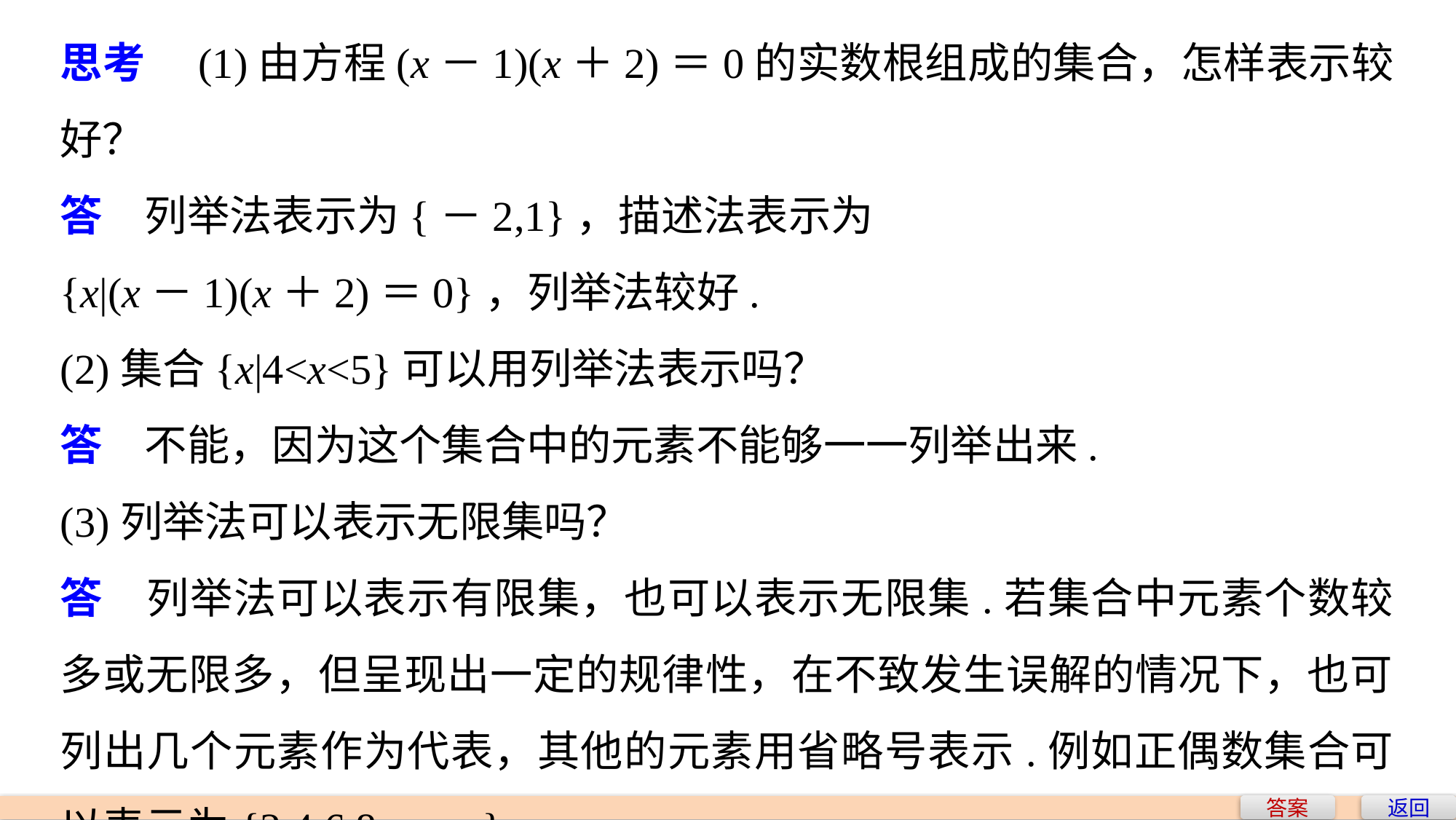

思考　(1)由方程(x－1)(x＋2)＝0的实数根组成的集合，怎样表示较好？
答　列举法表示为{－2,1}，描述法表示为
{x|(x－1)(x＋2)＝0}，列举法较好.
(2)集合{x|4<x<5}可以用列举法表示吗？
答　不能，因为这个集合中的元素不能够一一列举出来.
(3)列举法可以表示无限集吗？
答　列举法可以表示有限集，也可以表示无限集.若集合中元素个数较多或无限多，但呈现出一定的规律性，在不致发生误解的情况下，也可列出几个元素作为代表，其他的元素用省略号表示.例如正偶数集合可以表示为{2,4,6,8，…}.
答案
返回